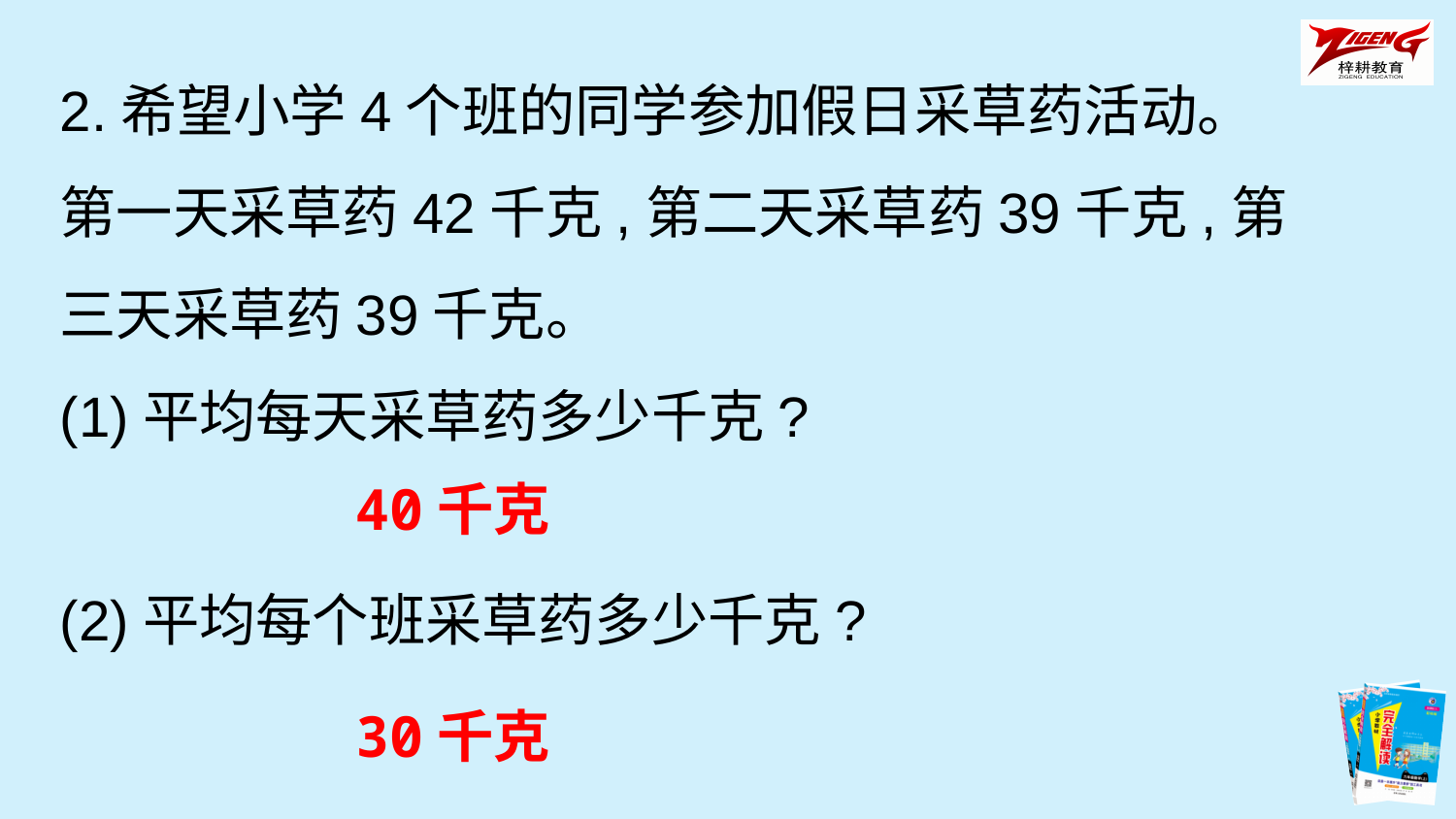

2.希望小学4个班的同学参加假日采草药活动。第一天采草药42千克,第二天采草药39千克,第三天采草药39千克。
(1)平均每天采草药多少千克?

(2)平均每个班采草药多少千克?
40千克
30千克